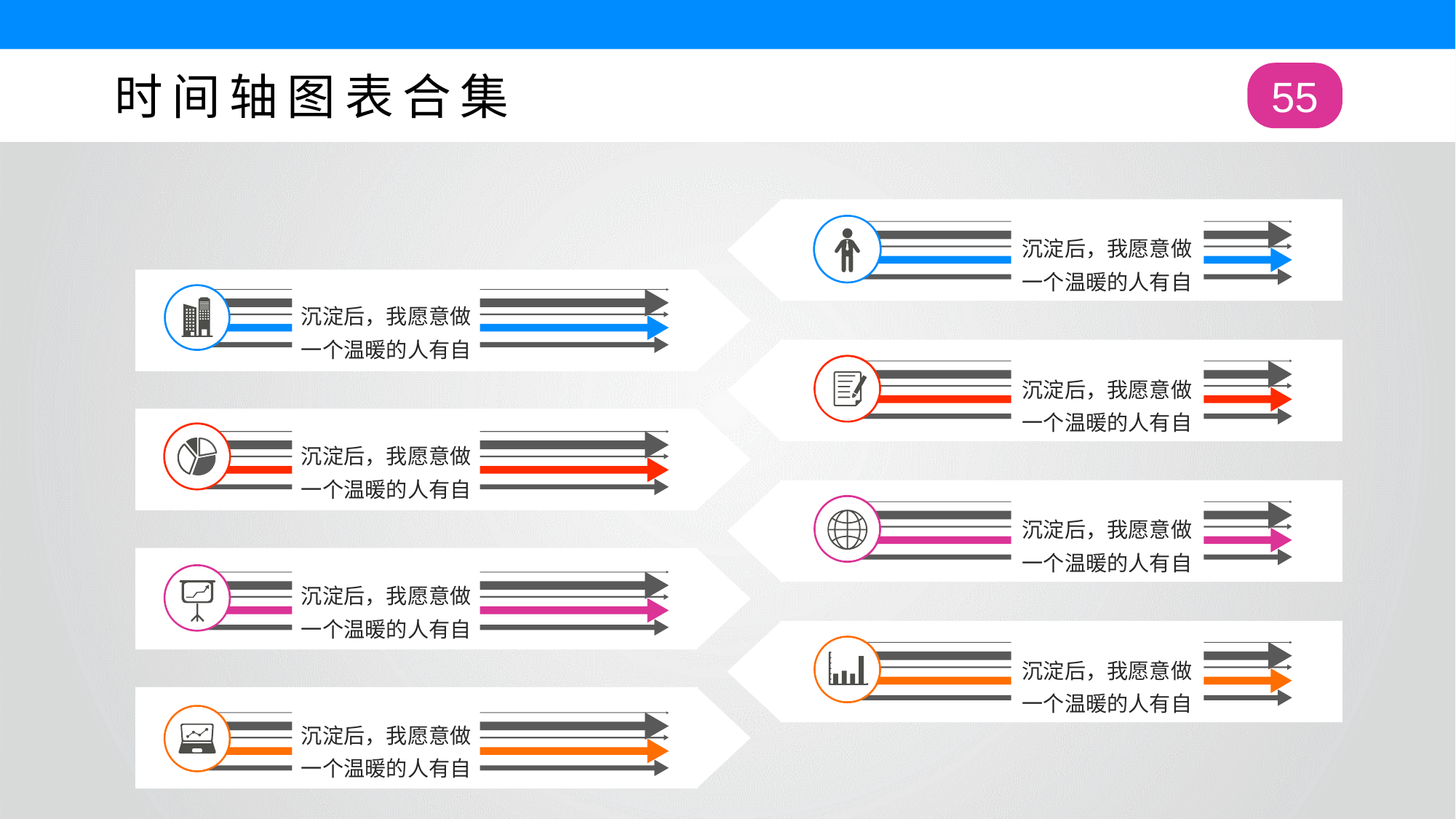

时间轴图表合集
55

沉淀后，我愿意做一个温暖的人有自

沉淀后，我愿意做一个温暖的人有自

沉淀后，我愿意做一个温暖的人有自

沉淀后，我愿意做一个温暖的人有自

沉淀后，我愿意做一个温暖的人有自

沉淀后，我愿意做一个温暖的人有自

沉淀后，我愿意做一个温暖的人有自

沉淀后，我愿意做一个温暖的人有自